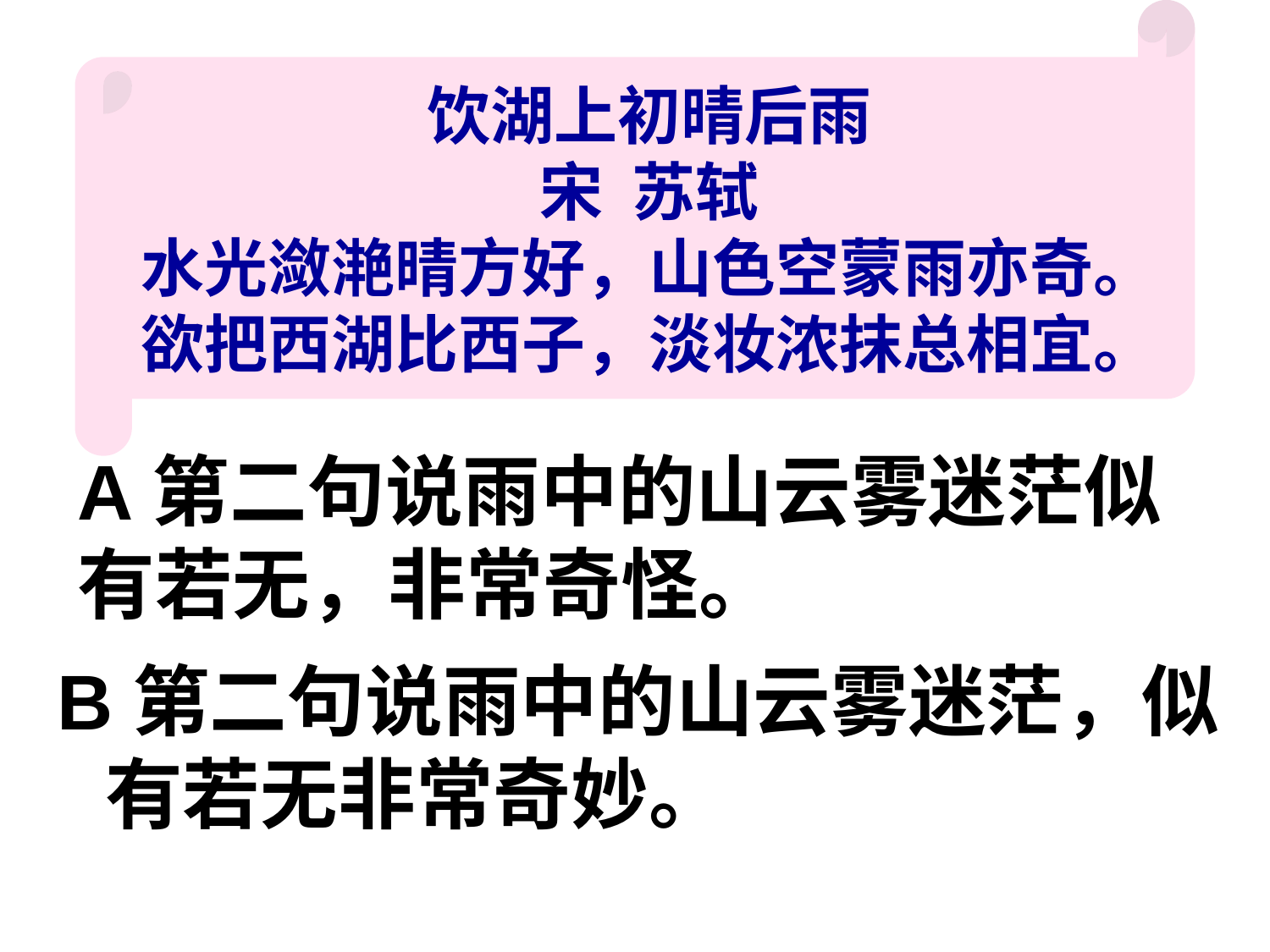

饮湖上初晴后雨
宋  苏轼
水光潋滟晴方好，山色空蒙雨亦奇。
欲把西湖比西子，淡妆浓抹总相宜。

A第二句说雨中的山云雾迷茫似
有若无，非常奇怪。

B第二句说雨中的山云雾迷茫，似有若无非常奇妙。